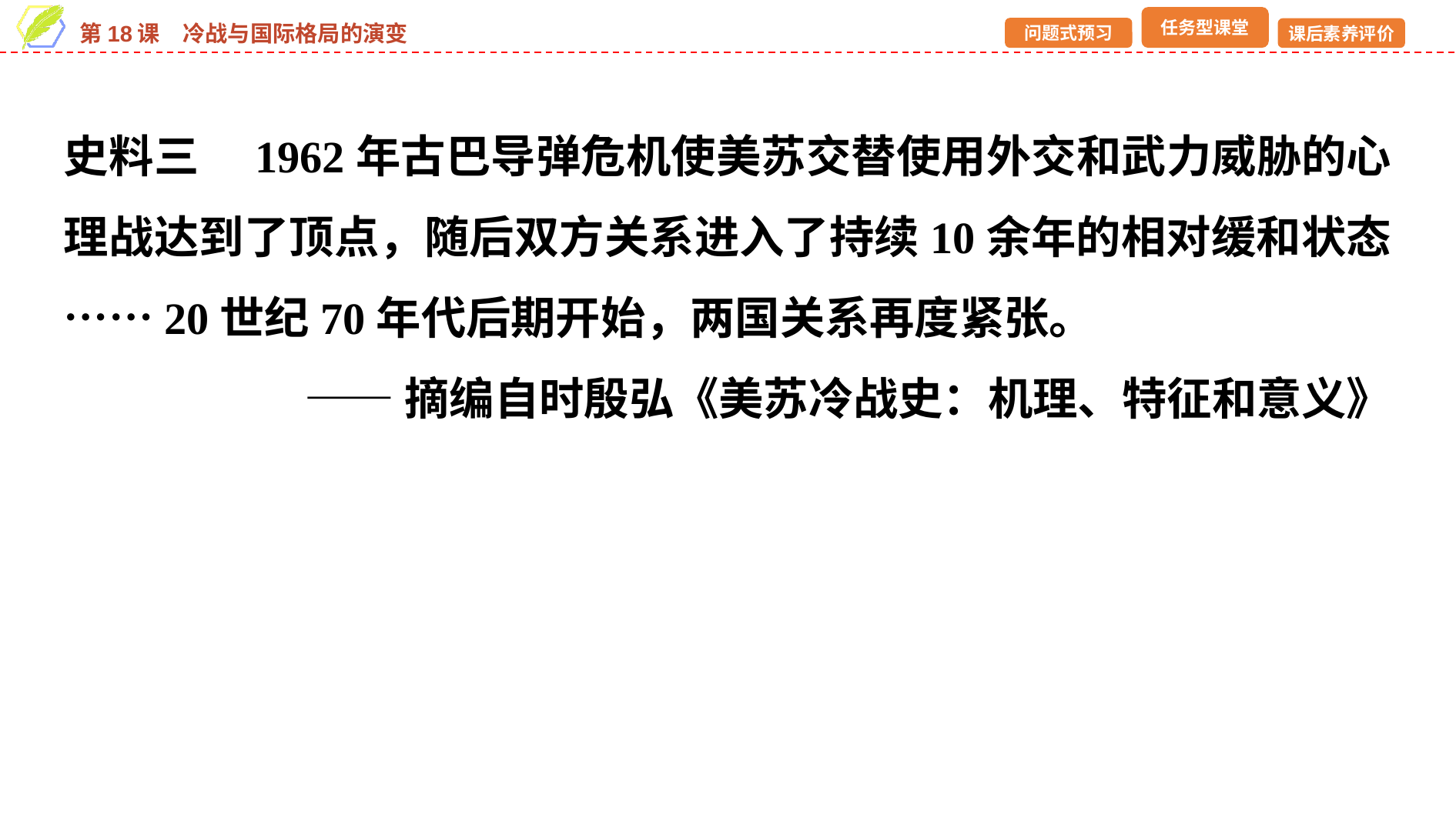

史料三　1962年古巴导弹危机使美苏交替使用外交和武力威胁的心理战达到了顶点，随后双方关系进入了持续10余年的相对缓和状态……20世纪70年代后期开始，两国关系再度紧张。
——摘编自时殷弘《美苏冷战史：机理、特征和意义》